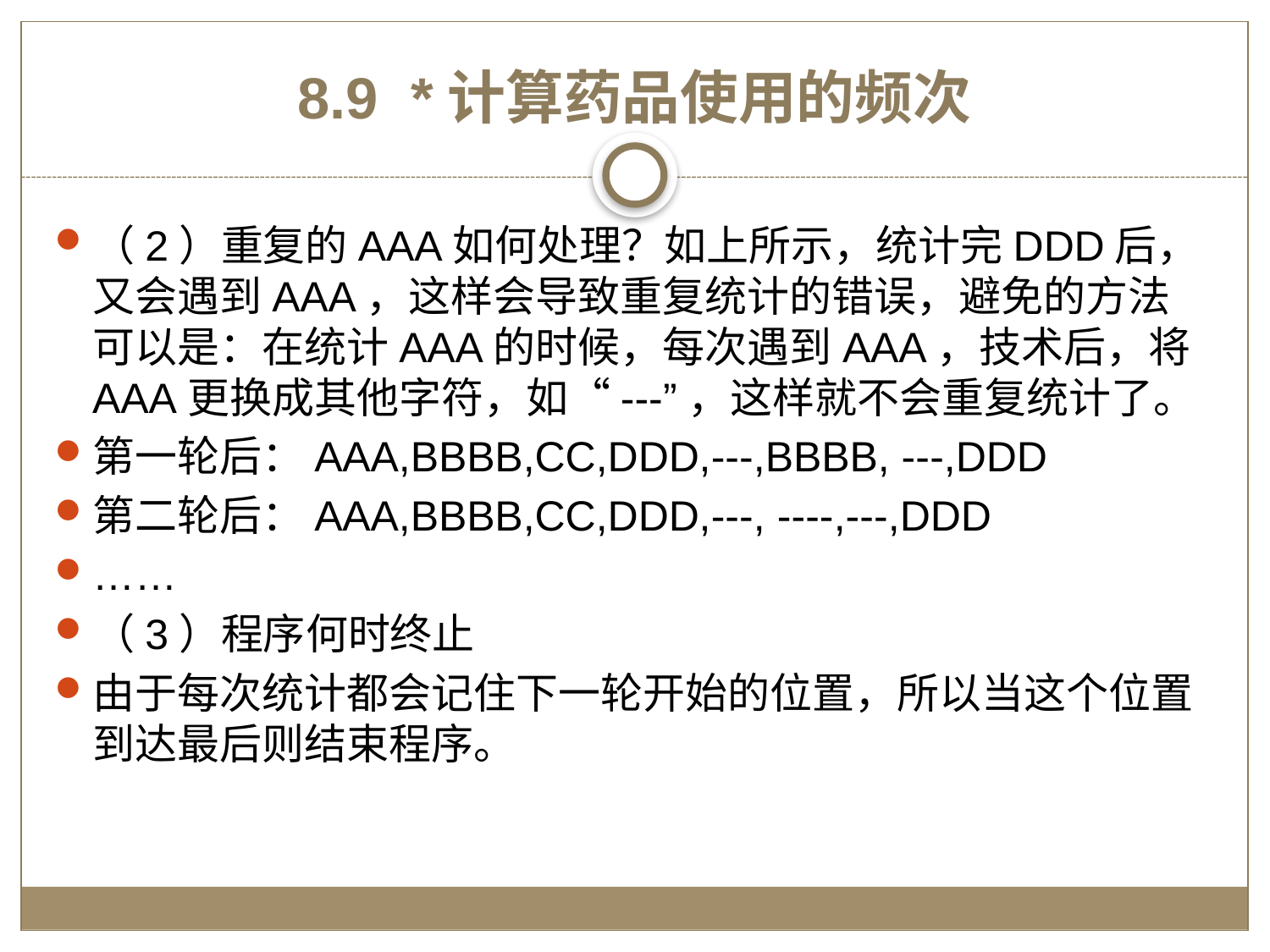

# 8.9  *计算药品使用的频次
（2）重复的AAA如何处理？如上所示，统计完DDD后，又会遇到AAA，这样会导致重复统计的错误，避免的方法可以是：在统计AAA的时候，每次遇到AAA，技术后，将AAA更换成其他字符，如“---”，这样就不会重复统计了。
第一轮后：AAA,BBBB,CC,DDD,---,BBBB, ---,DDD
第二轮后：AAA,BBBB,CC,DDD,---, ----,---,DDD
……
（3）程序何时终止
由于每次统计都会记住下一轮开始的位置，所以当这个位置到达最后则结束程序。